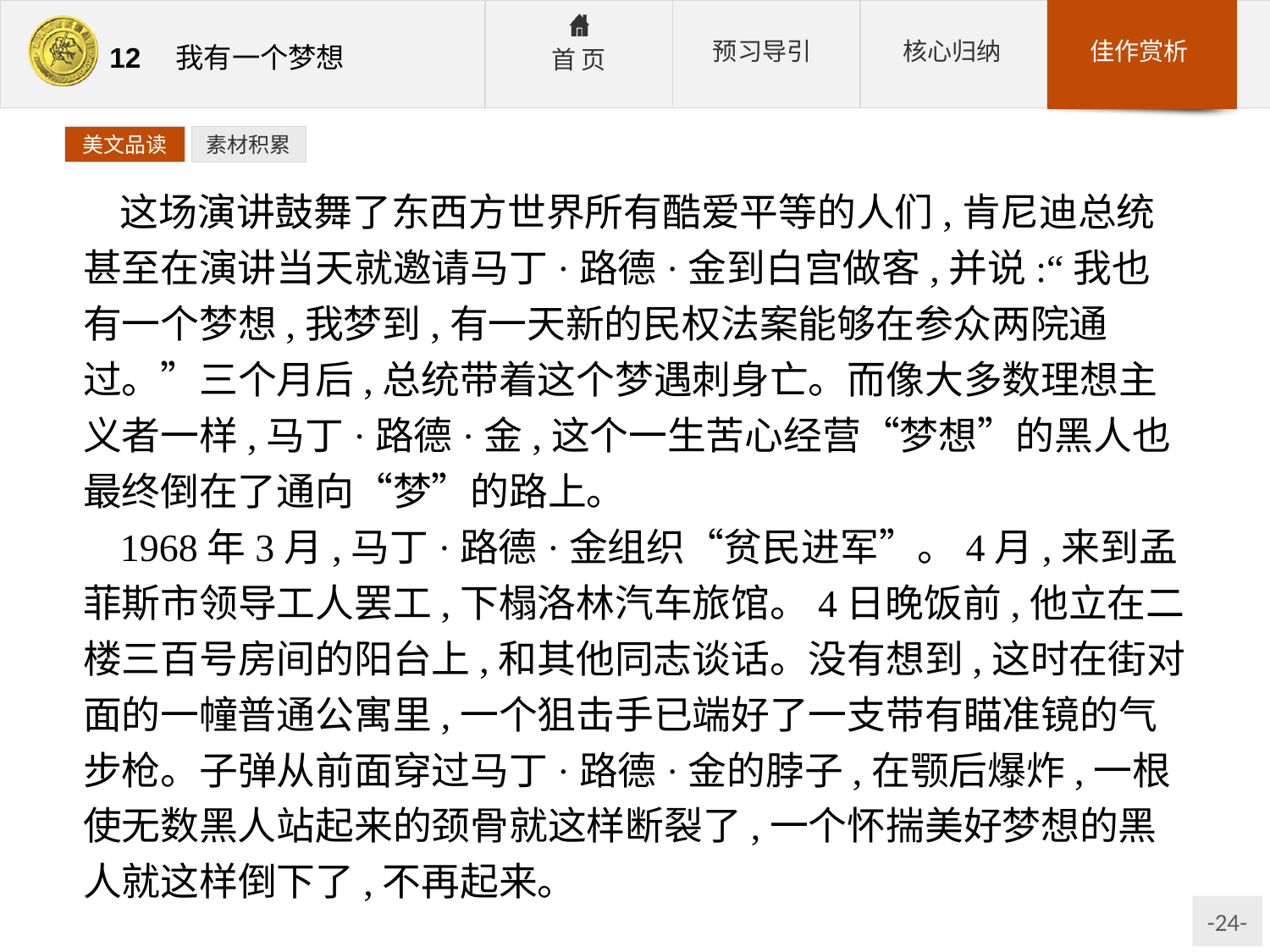

美文品读
素材积累
这场演讲鼓舞了东西方世界所有酷爱平等的人们,肯尼迪总统甚至在演讲当天就邀请马丁·路德·金到白宫做客,并说:“我也有一个梦想,我梦到,有一天新的民权法案能够在参众两院通过。”三个月后,总统带着这个梦遇刺身亡。而像大多数理想主义者一样,马丁·路德·金,这个一生苦心经营“梦想”的黑人也最终倒在了通向“梦”的路上。
1968年3月,马丁·路德·金组织“贫民进军”。4月,来到孟菲斯市领导工人罢工,下榻洛林汽车旅馆。4日晚饭前,他立在二楼三百号房间的阳台上,和其他同志谈话。没有想到,这时在街对面的一幢普通公寓里,一个狙击手已端好了一支带有瞄准镜的气步枪。子弹从前面穿过马丁·路德·金的脖子,在颚后爆炸,一根使无数黑人站起来的颈骨就这样断裂了,一个怀揣美好梦想的黑人就这样倒下了,不再起来。